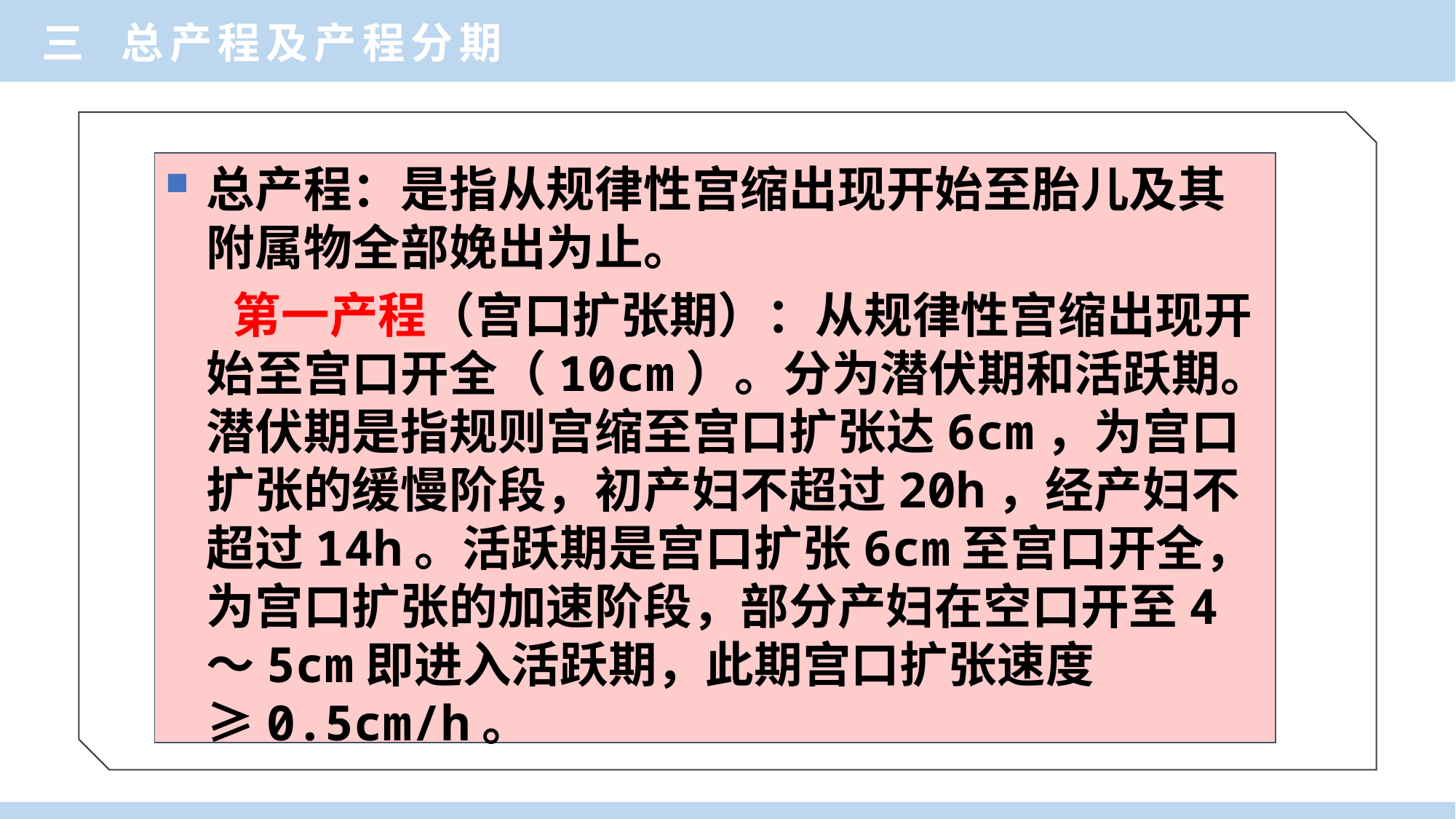

三  总产程及产程分期

总产程：是指从规律性宫缩出现开始至胎儿及其附属物全部娩出为止。
     第一产程（宫口扩张期）：从规律性宫缩出现开始至宫口开全（10cm）。分为潜伏期和活跃期。潜伏期是指规则宫缩至宫口扩张达6cm，为宫口扩张的缓慢阶段，初产妇不超过20h，经产妇不超过14h。活跃期是宫口扩张6cm至宫口开全，为宫口扩张的加速阶段，部分产妇在空口开至4～5cm即进入活跃期，此期宫口扩张速度≥0.5cm/h。